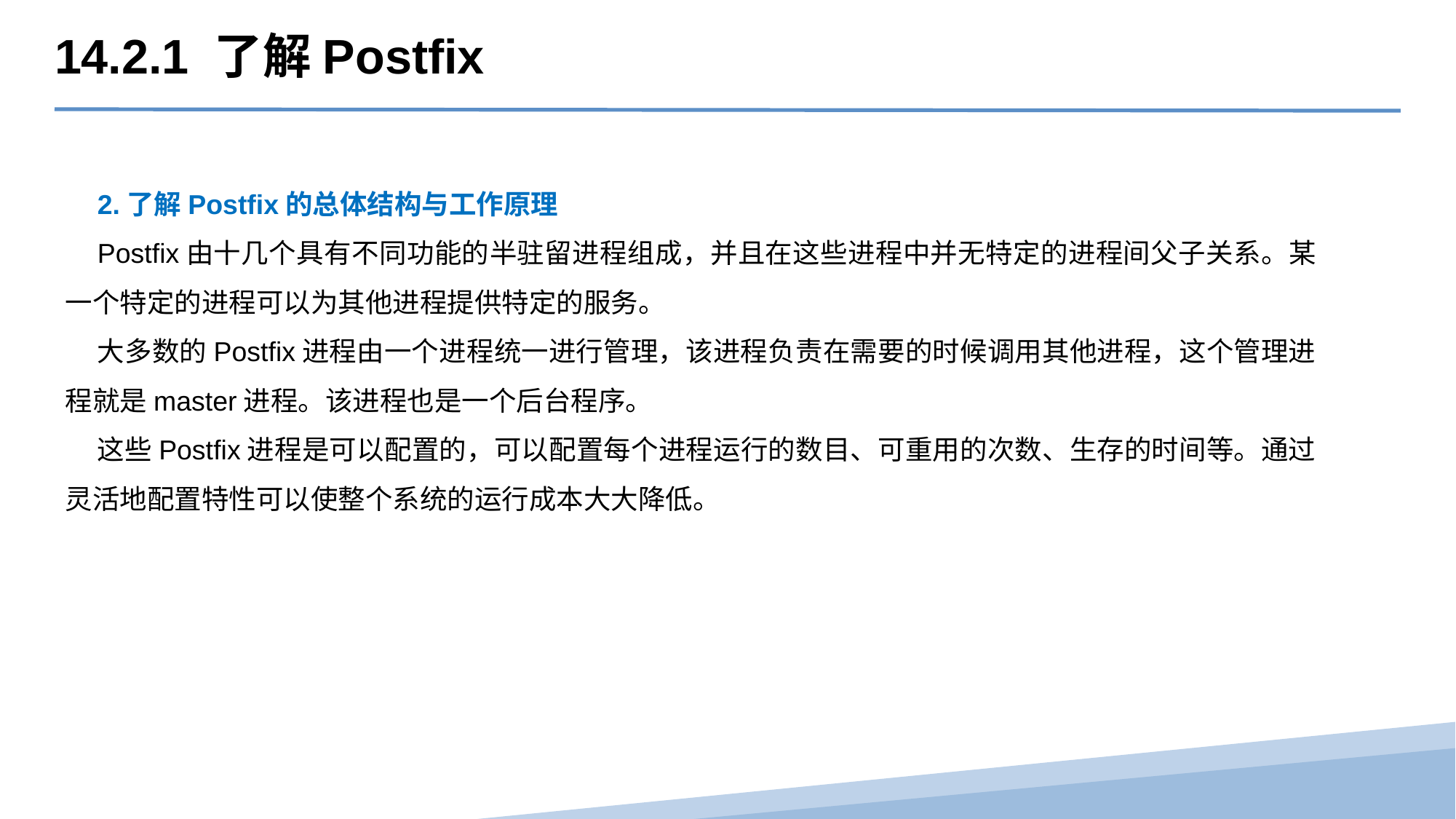

14.2.1 了解Postfix
2.了解Postfix的总体结构与工作原理
Postfix由十几个具有不同功能的半驻留进程组成，并且在这些进程中并无特定的进程间父子关系。某一个特定的进程可以为其他进程提供特定的服务。
大多数的Postfix进程由一个进程统一进行管理，该进程负责在需要的时候调用其他进程，这个管理进程就是master进程。该进程也是一个后台程序。
这些Postfix进程是可以配置的，可以配置每个进程运行的数目、可重用的次数、生存的时间等。通过灵活地配置特性可以使整个系统的运行成本大大降低。